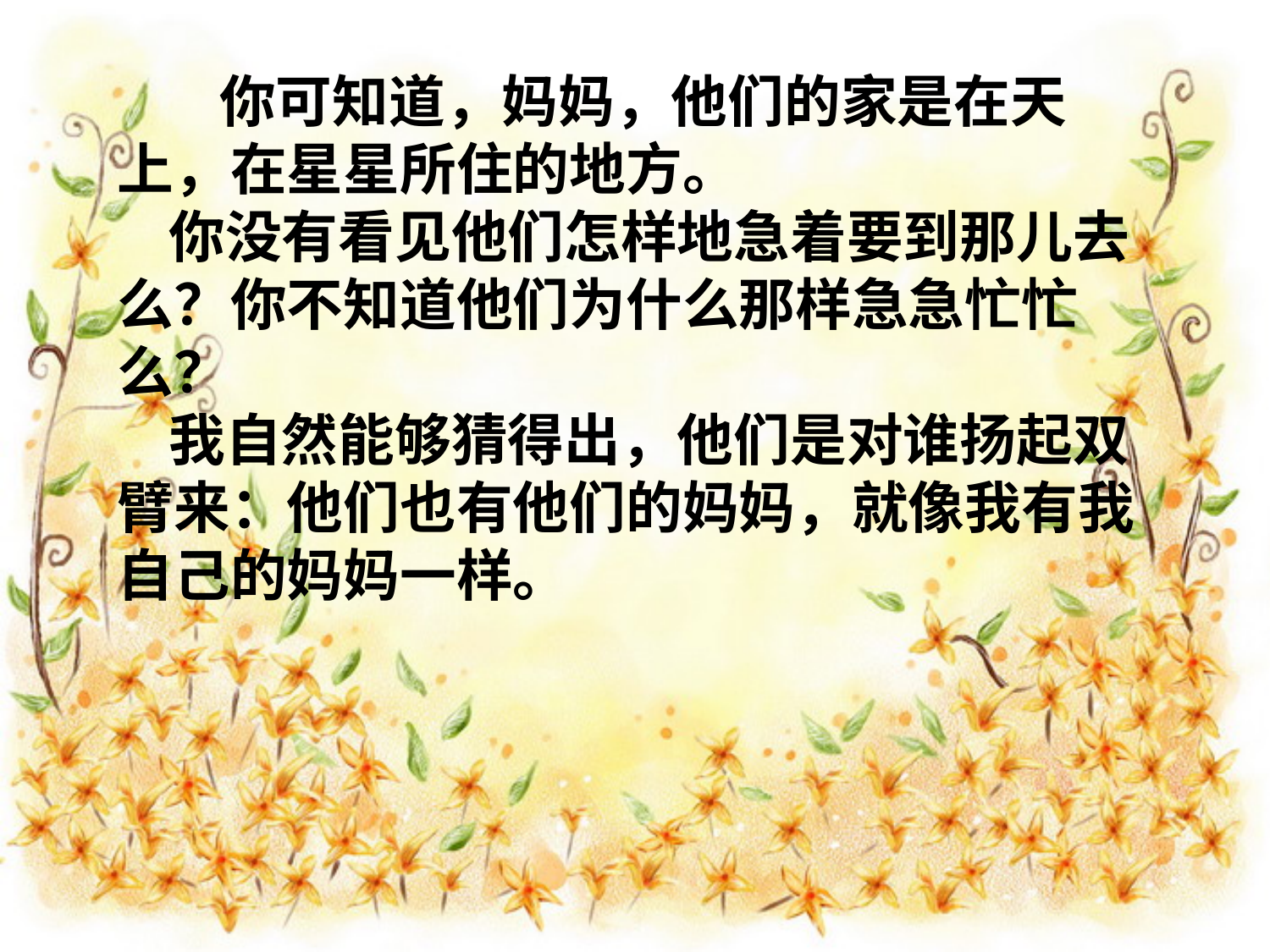

你可知道，妈妈，他们的家是在天上，在星星所住的地方。
    你没有看见他们怎样地急着要到那儿去么？你不知道他们为什么那样急急忙忙么？
    我自然能够猜得出，他们是对谁扬起双臂来：他们也有他们的妈妈，就像我有我自己的妈妈一样。